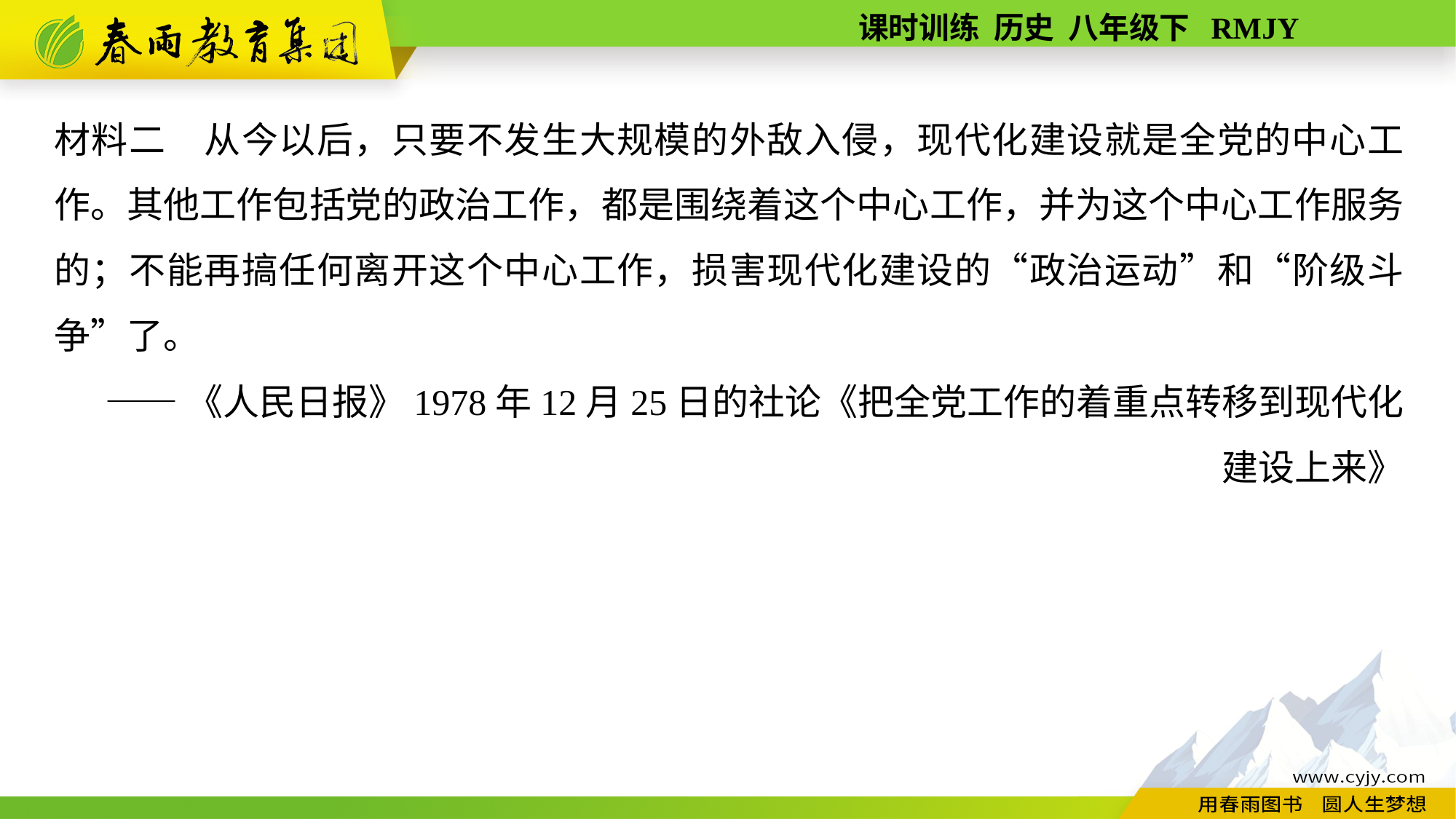

材料二　从今以后，只要不发生大规模的外敌入侵，现代化建设就是全党的中心工作。其他工作包括党的政治工作，都是围绕着这个中心工作，并为这个中心工作服务的；不能再搞任何离开这个中心工作，损害现代化建设的“政治运动”和“阶级斗争”了。
——《人民日报》1978年12月25日的社论《把全党工作的着重点转移到现代化
建设上来》